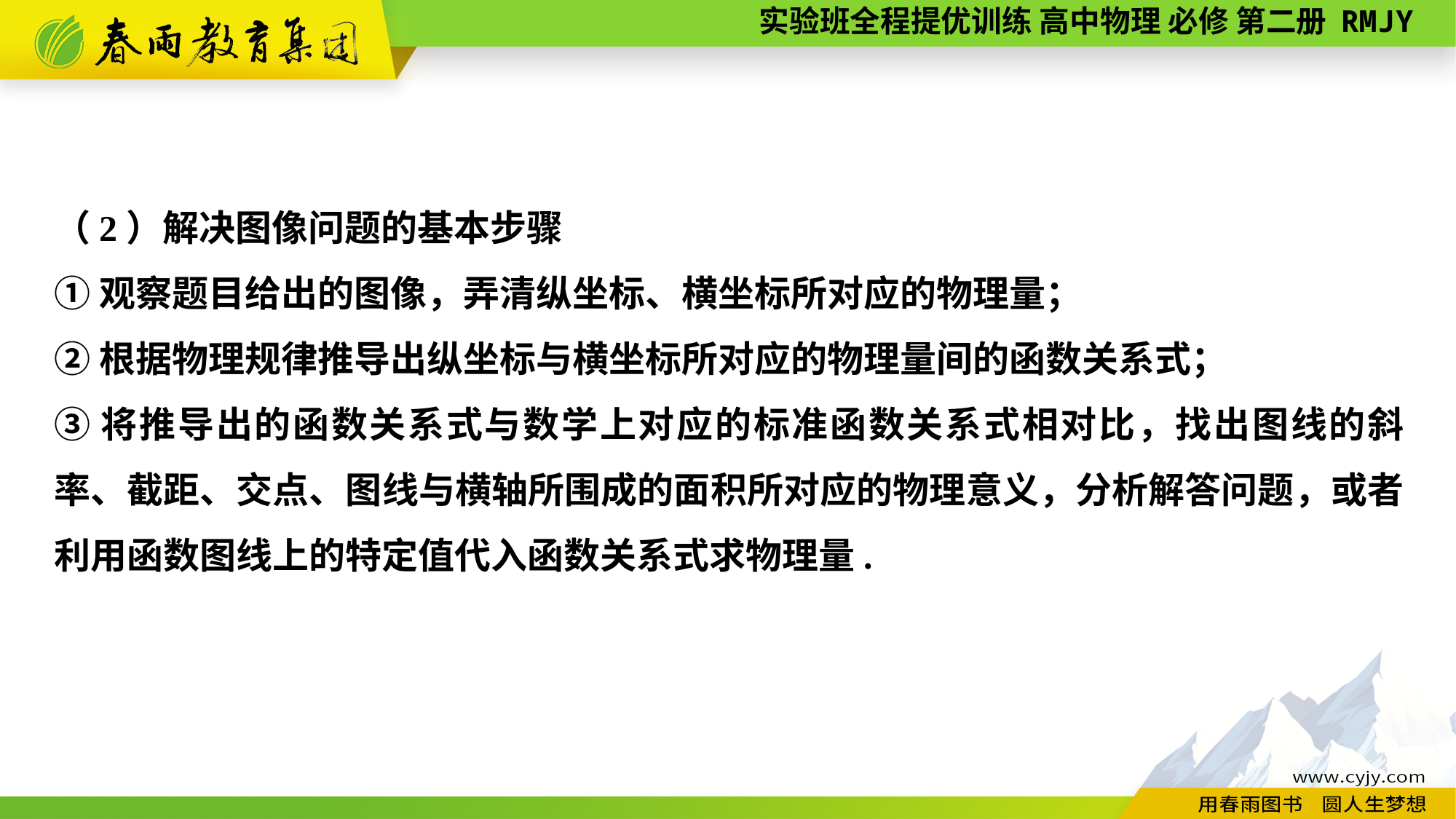

（2）解决图像问题的基本步骤
①观察题目给出的图像，弄清纵坐标、横坐标所对应的物理量；
②根据物理规律推导出纵坐标与横坐标所对应的物理量间的函数关系式；
③将推导出的函数关系式与数学上对应的标准函数关系式相对比，找出图线的斜率、截距、交点、图线与横轴所围成的面积所对应的物理意义，分析解答问题，或者利用函数图线上的特定值代入函数关系式求物理量.